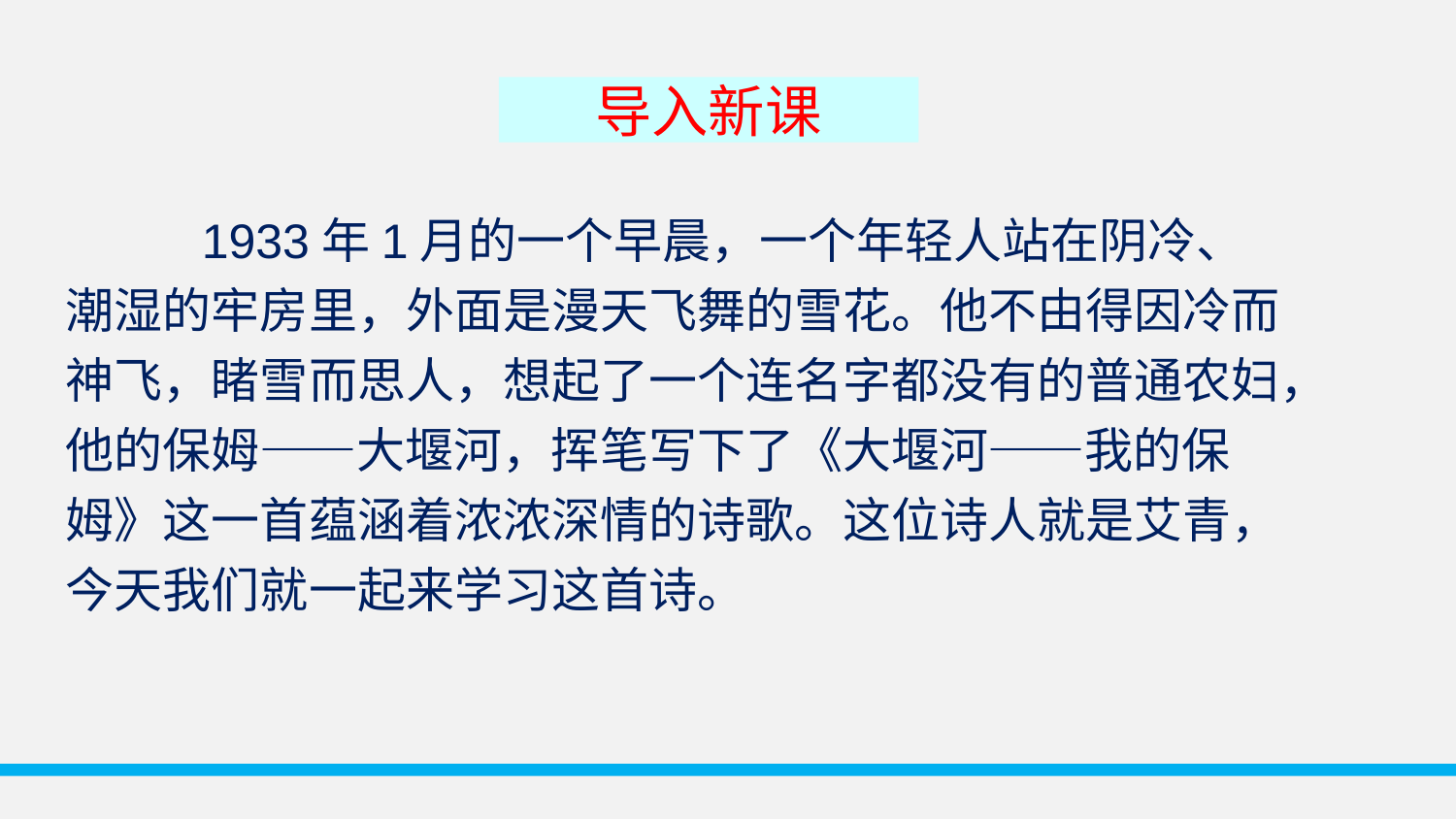

导入新课
          1933年1月的一个早晨，一个年轻人站在阴冷、潮湿的牢房里，外面是漫天飞舞的雪花。他不由得因冷而神飞，睹雪而思人，想起了一个连名字都没有的普通农妇，他的保姆——大堰河，挥笔写下了《大堰河——我的保姆》这一首蕴涵着浓浓深情的诗歌。这位诗人就是艾青，今天我们就一起来学习这首诗。